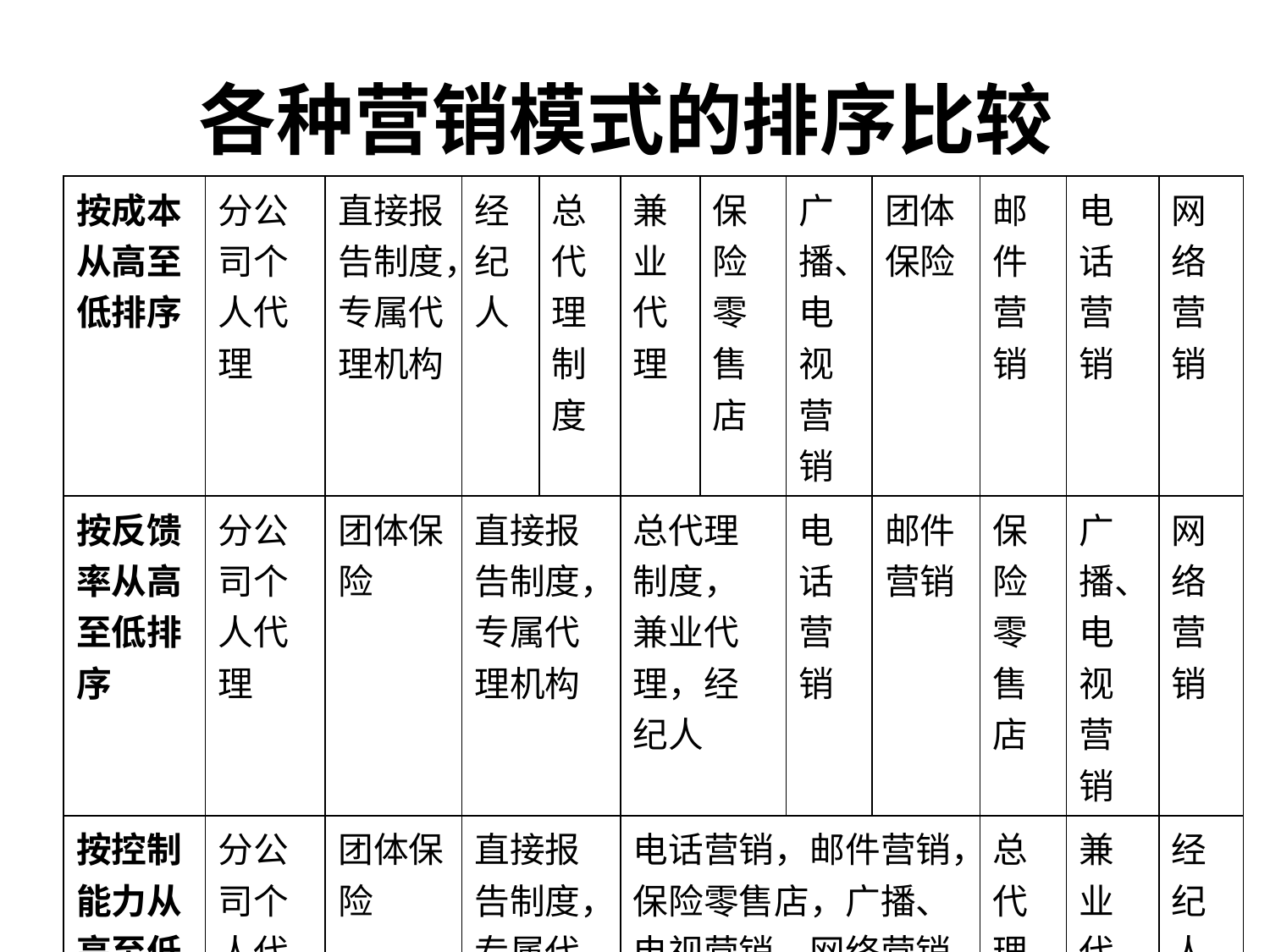

# 各种营销模式的排序比较
| 按成本从高至低排序 | 分公司个人代理 | 直接报告制度，专属代理机构 | 经纪人 | 总代理制度 | 兼业代理 | 保险零售店 | 广播、电视营销 | 团体保险 | 邮件营销 | 电话营销 | 网络营销 |
| --- | --- | --- | --- | --- | --- | --- | --- | --- | --- | --- | --- |
| 按反馈率从高至低排序 | 分公司个人代理 | 团体保险 | 直接报告制度，专属代理机构 |  | 总代理制度，兼业代理，经纪人 |  | 电话营销 | 邮件营销 | 保险零售店 | 广播、电视营销 | 网络营销 |
| 按控制能力从高至低排序 | 分公司个人代理 | 团体保险 | 直接报告制度，专属代理机构 |  | 电话营销，邮件营销，保险零售店，广播、电视营销，网络营销 |  |  |  | 总代理制度 | 兼业代理 | 经纪人 |